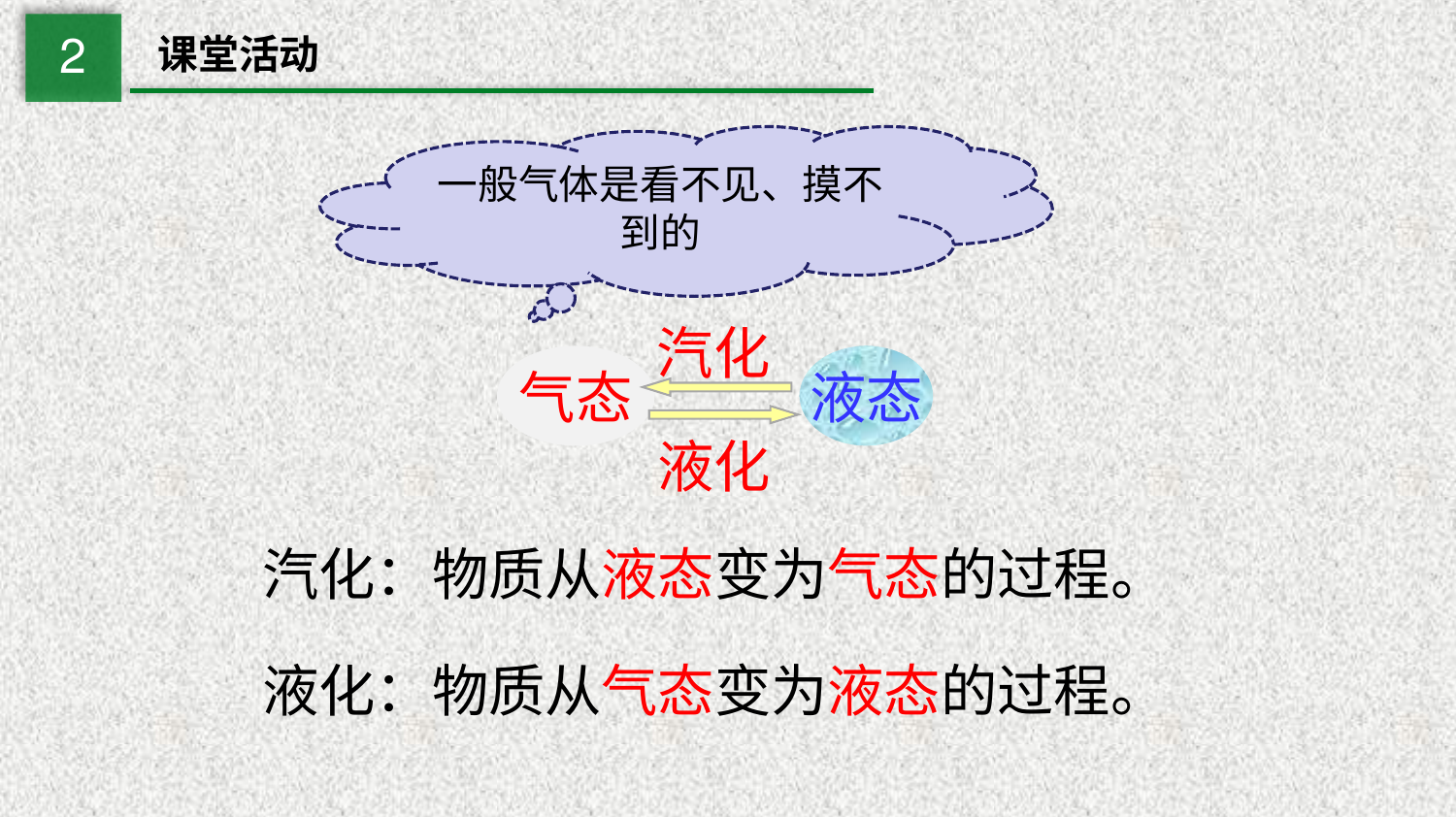

2
课堂活动
一般气体是看不见、摸不到的
汽化

气态
液态

液化
汽化：物质从液态变为气态的过程。
液化：物质从气态变为液态的过程。